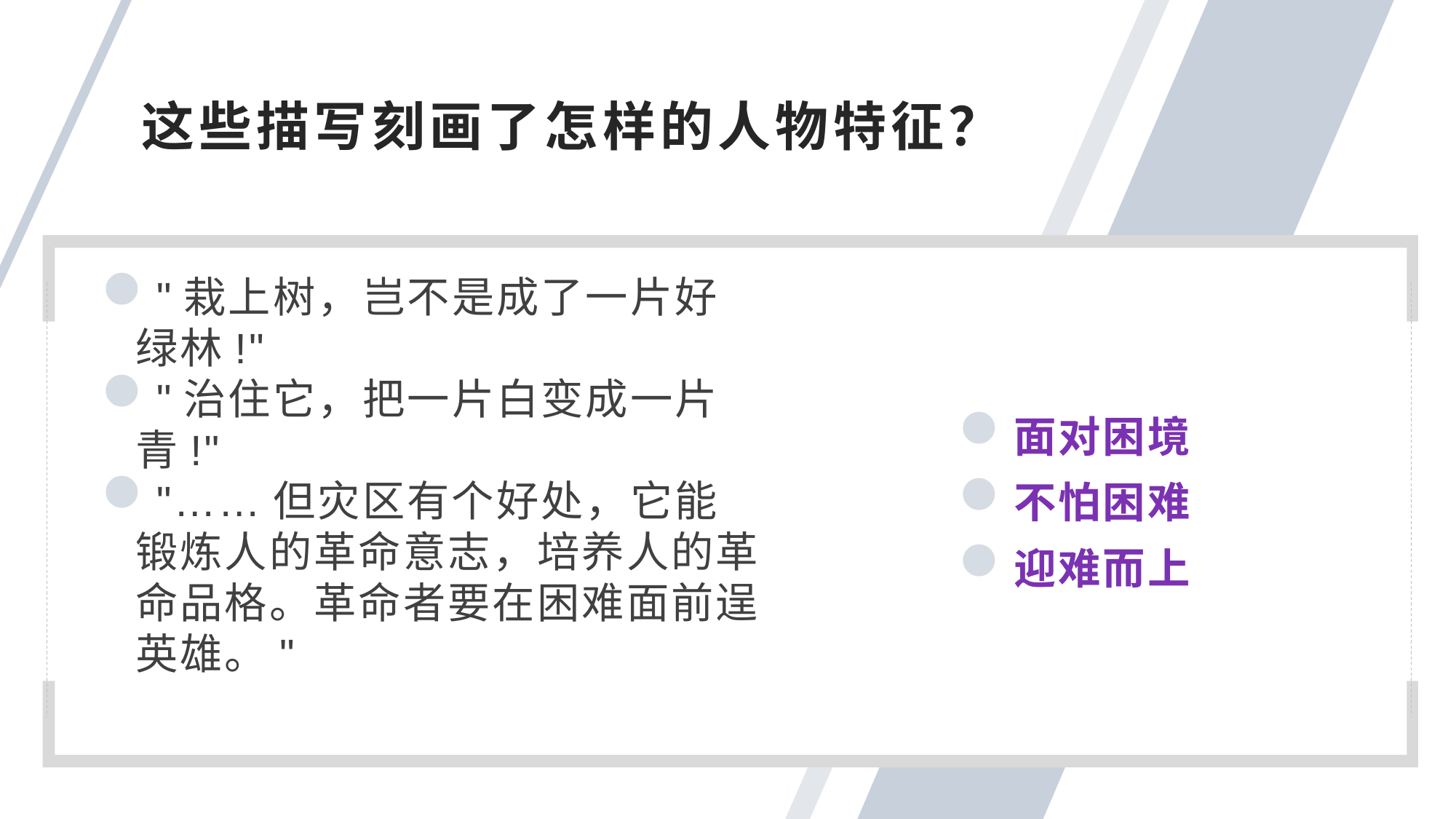

这些描写刻画了怎样的人物特征？

"栽上树，岂不是成了一片好绿林!"
"治住它，把一片白变成一片青!"
"……但灾区有个好处，它能锻炼人的革命意志，培养人的革命品格。革命者要在困难面前逞英雄。"

面对困境
不怕困难
迎难而上